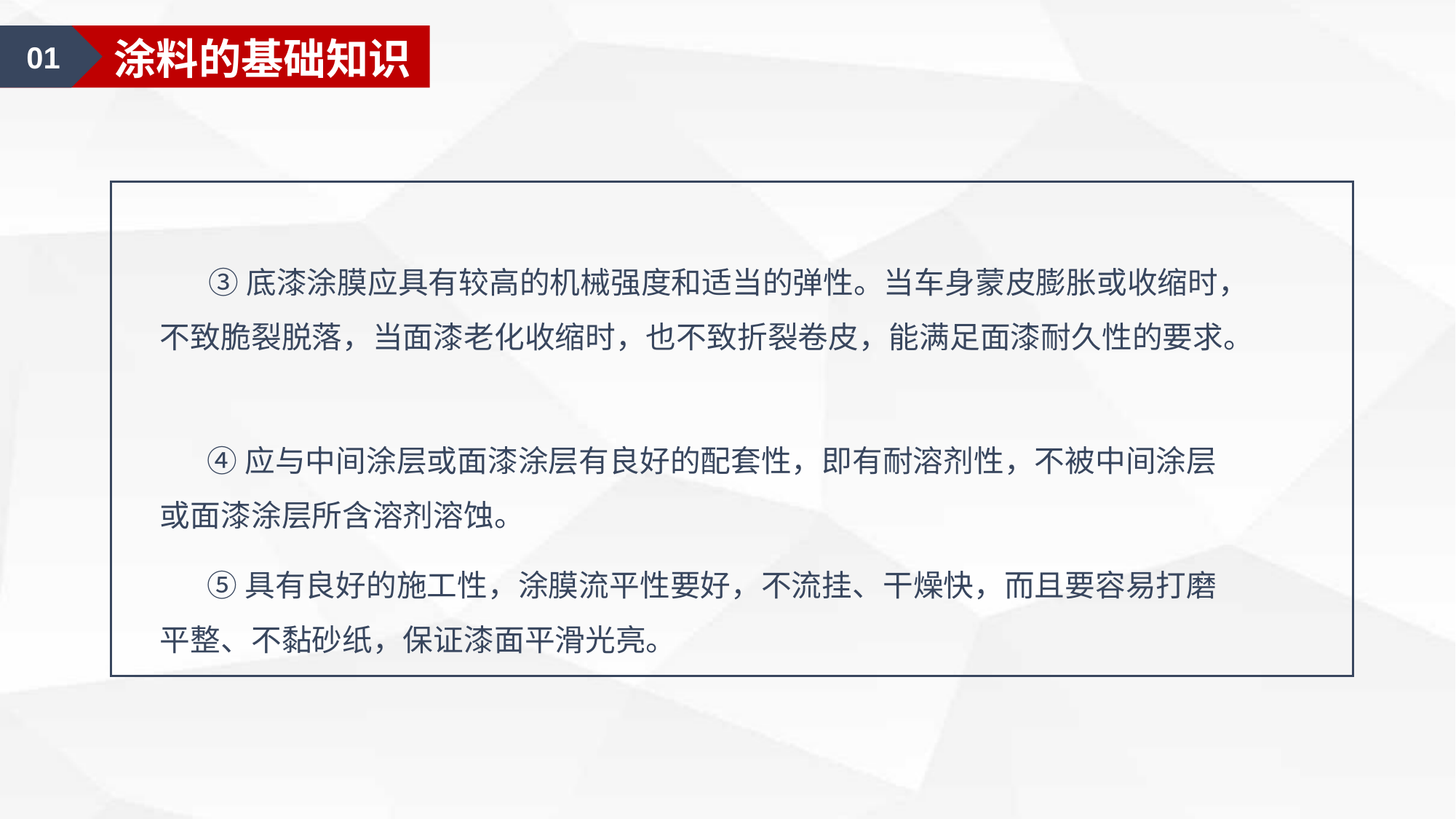

01
涂料的基础知识

       ③底漆涂膜应具有较高的机械强度和适当的弹性。当车身蒙皮膨胀或收缩时，不致脆裂脱落，当面漆老化收缩时，也不致折裂卷皮，能满足面漆耐久性的要求。
       ④应与中间涂层或面漆涂层有良好的配套性，即有耐溶剂性，不被中间涂层或面漆涂层所含溶剂溶蚀。
       ⑤具有良好的施工性，涂膜流平性要好，不流挂、干燥快，而且要容易打磨平整、不黏砂纸，保证漆面平滑光亮。